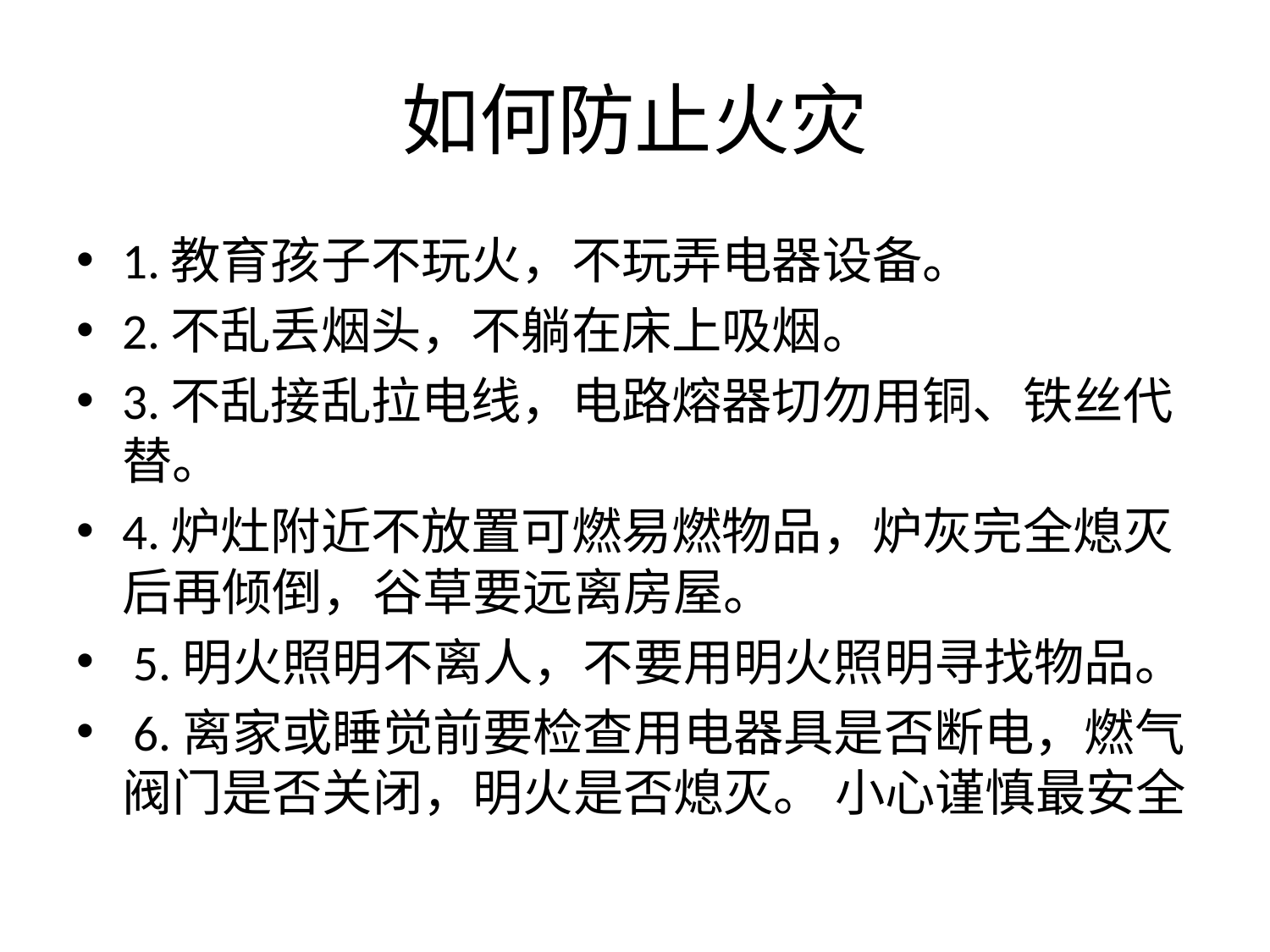

# 如何防止火灾
1.教育孩子不玩火，不玩弄电器设备。
2.不乱丢烟头，不躺在床上吸烟。
3.不乱接乱拉电线，电路熔器切勿用铜、铁丝代替。
4.炉灶附近不放置可燃易燃物品，炉灰完全熄灭后再倾倒，谷草要远离房屋。
 5.明火照明不离人，不要用明火照明寻找物品。
 6.离家或睡觉前要检查用电器具是否断电，燃气阀门是否关闭，明火是否熄灭。 小心谨慎最安全